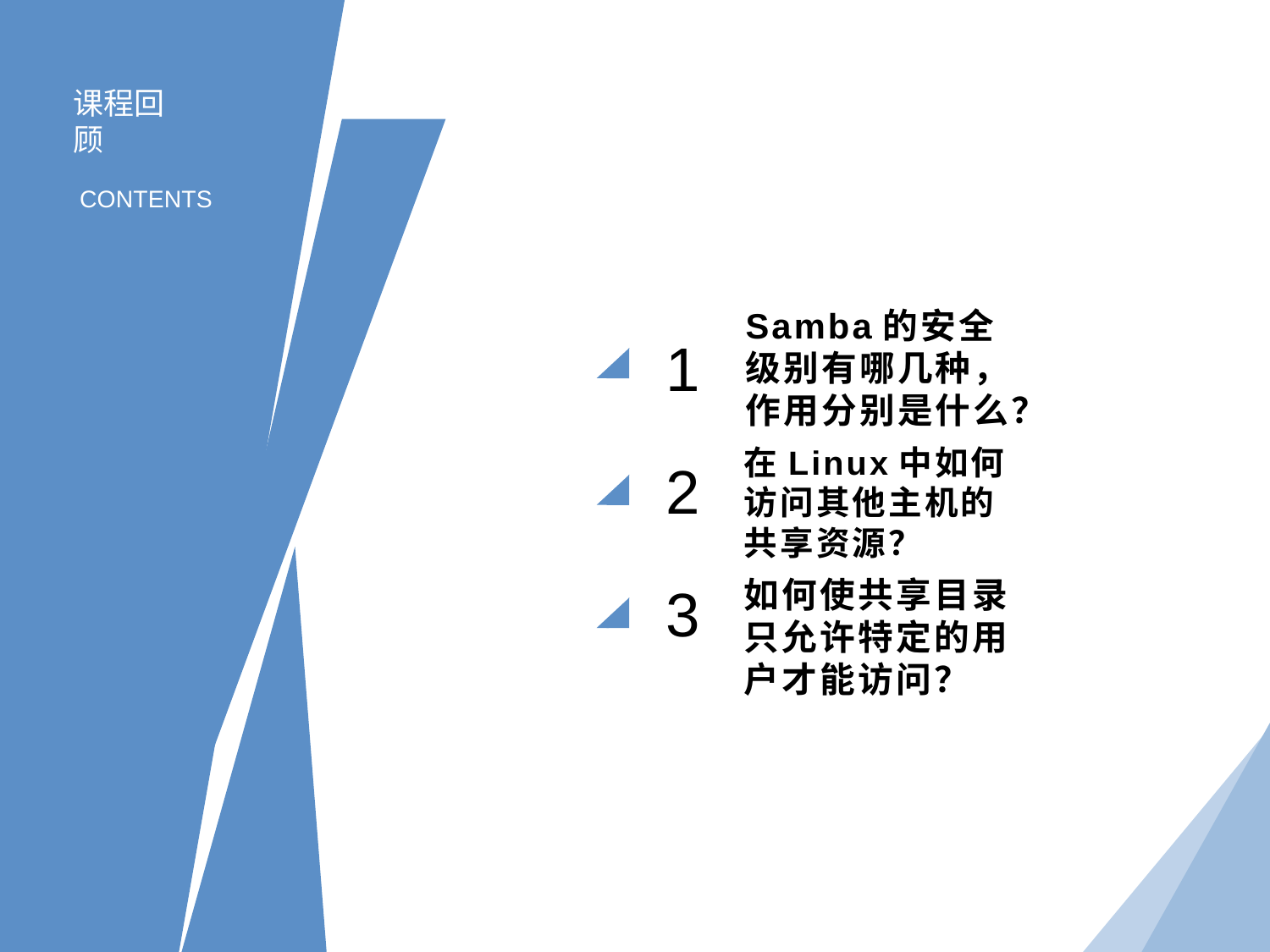

课程回顾

CONTENTS
1
Samba的安全级别有哪几种，作用分别是什么？

2
在Linux中如何访问其他主机的共享资源？

3
如何使共享目录只允许特定的用户才能访问？